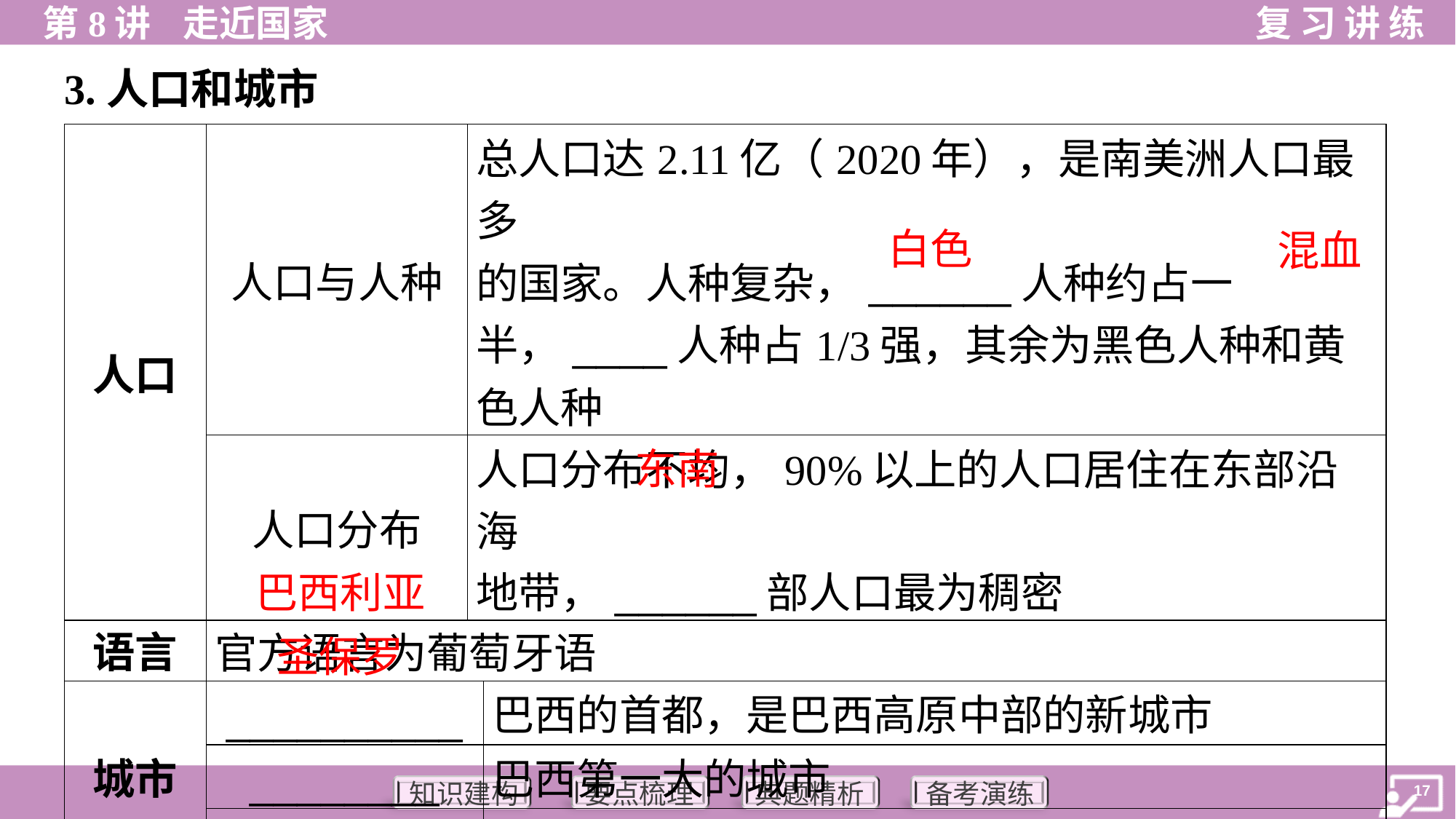

3.人口和城市
| 人口 | 人口与人种 | 总人口达2.11亿（2020年），是南美洲人口最多 的国家。人种复杂，\_\_\_\_\_\_人种约占一半，\_\_\_\_人种占1/3强，其余为黑色人种和黄色人种 |  |
| --- | --- | --- | --- |
|  | 人口分布 | 人口分布不均，90%以上的人口居住在东部沿海 地带，\_\_\_\_\_\_部人口最为稠密 |  |
| 语言 | 官方语言为葡萄牙语 |  |  |
| 城市 | \_\_\_\_\_\_\_\_\_\_ |  | 巴西的首都，是巴西高原中部的新城市 |
|  | \_\_\_\_\_\_\_\_ |  | 巴西第一大的城市 |
|  | 里约热内卢 |  | 巴西第二大城市和最大海港 |
白色
混血
东南
巴西利亚
圣保罗